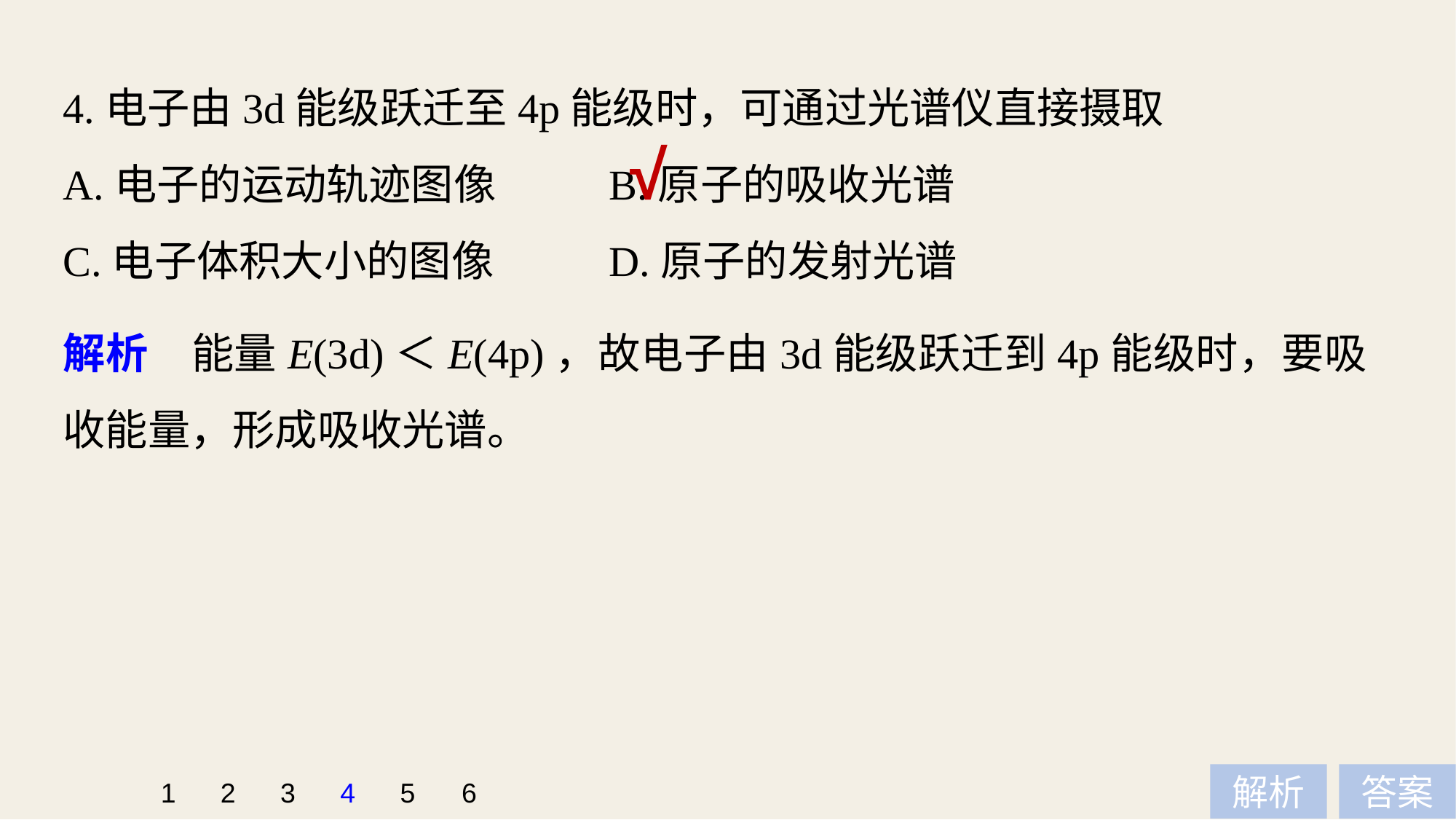

4.电子由3d能级跃迁至4p能级时，可通过光谱仪直接摄取
A.电子的运动轨迹图像  	B.原子的吸收光谱
C.电子体积大小的图像  	D.原子的发射光谱
√
解析　能量E(3d)＜E(4p)，故电子由3d能级跃迁到4p能级时，要吸收能量，形成吸收光谱。
1
2
3
4
5
6
解析
答案